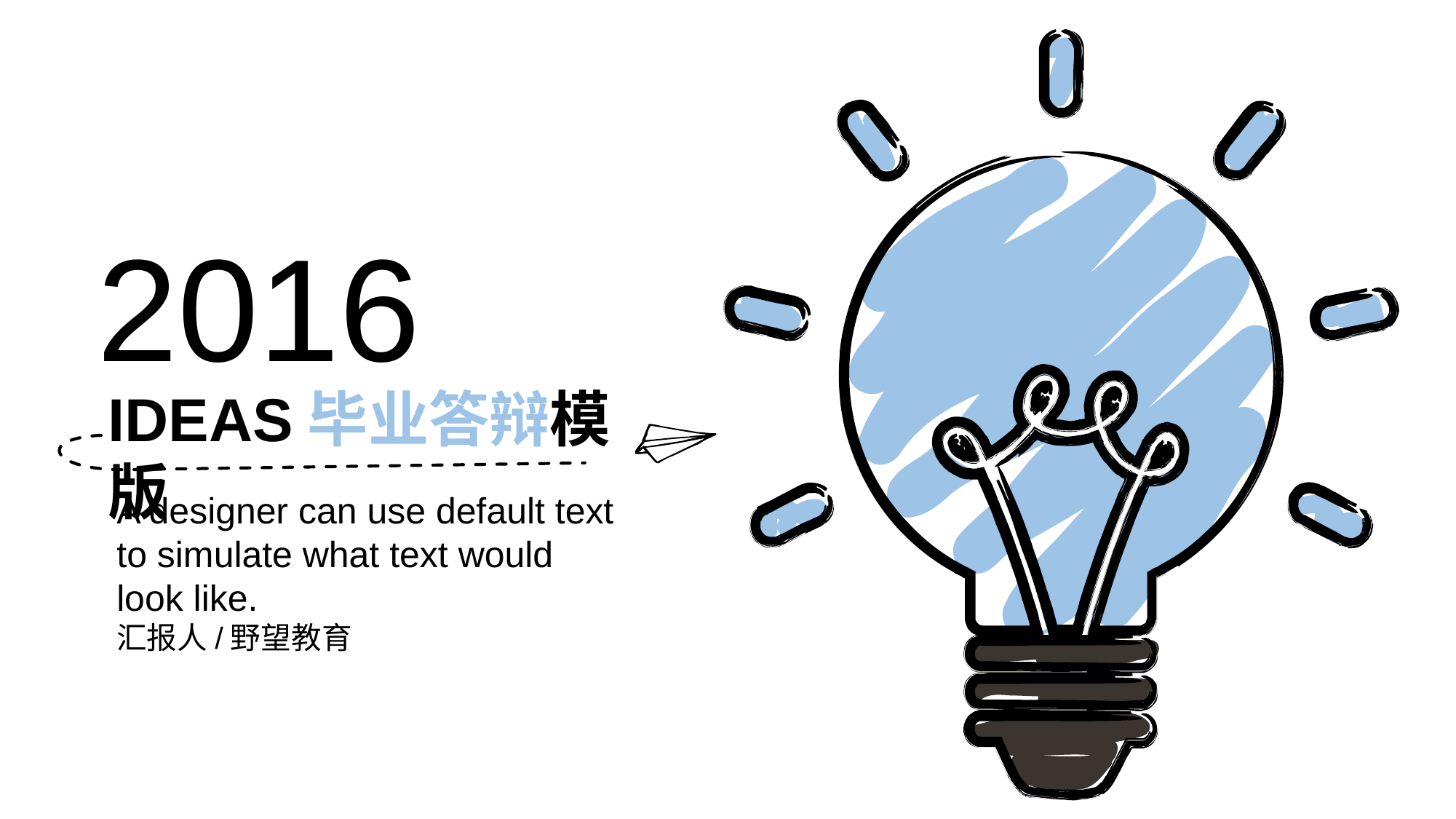

2016
IDEAS毕业答辩模版

A designer can use default text to simulate what text would look like.
汇报人/野望教育